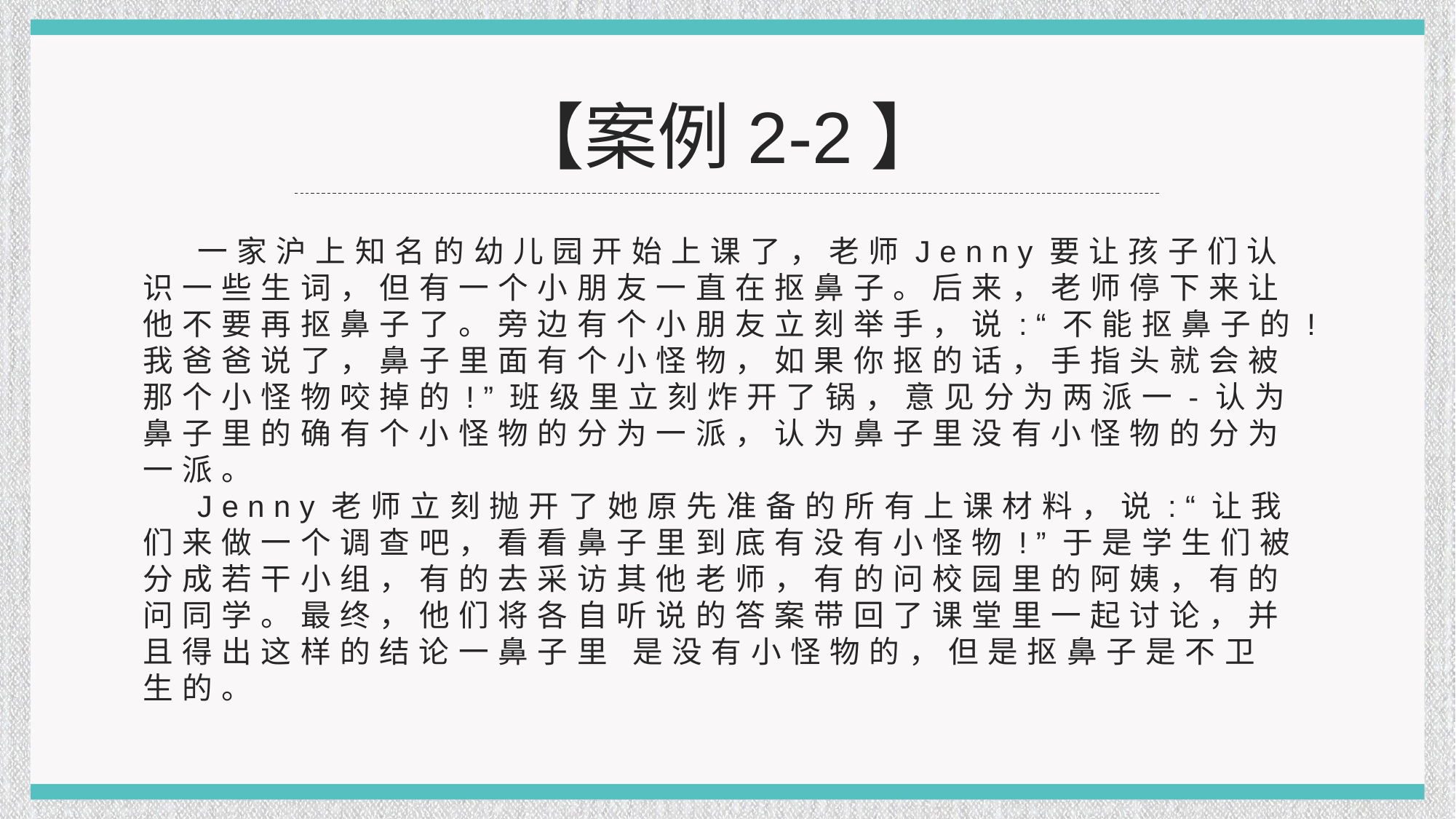

【案例2-2】
一家沪上知名的幼儿园开始上课了，老师Jenny要让孩子们认识一些生词，但有一个小朋友一直在抠鼻子。后来，老师停下来让他不要再抠鼻子了。旁边有个小朋友立刻举手，说:“不能抠鼻子的!我爸爸说了，鼻子里面有个小怪物，如果你抠的话，手指头就会被那个小怪物咬掉的!”班级里立刻炸开了锅，意见分为两派一-认为鼻子里的确有个小怪物的分为一派，认为鼻子里没有小怪物的分为一派。
Jenny老师立刻抛开了她原先准备的所有上课材料，说:“让我们来做一个调查吧，看看鼻子里到底有没有小怪物!”于是学生们被分成若干小组，有的去采访其他老师，有的问校园里的阿姨，有的问同学。最终，他们将各自听说的答案带回了课堂里一起讨论，并且得出这样的结论一鼻子里 是没有小怪物的，但是抠鼻子是不卫生的。